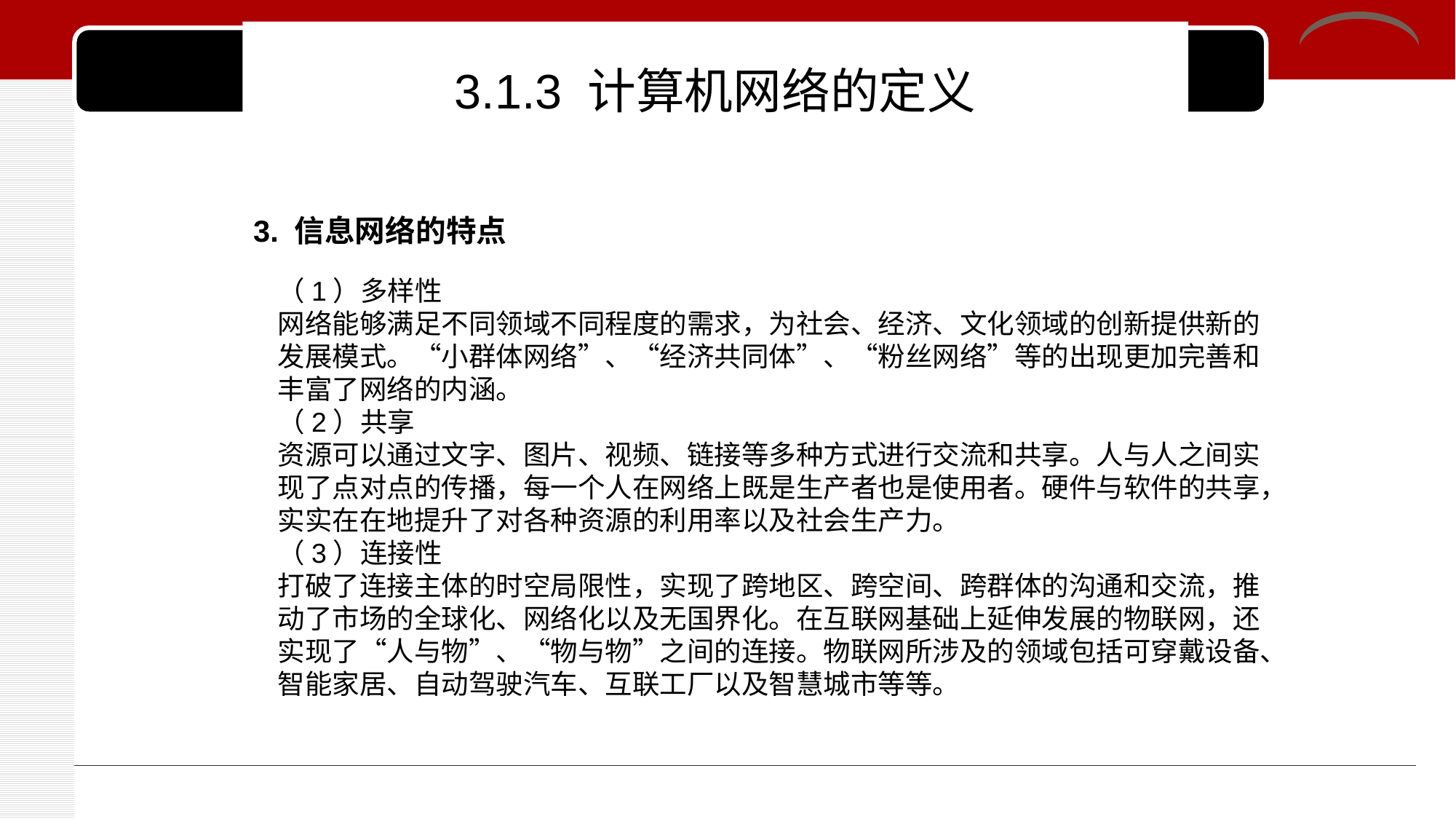

# 3.1.3 计算机网络的定义
3. 信息网络的特点
（1）多样性
网络能够满足不同领域不同程度的需求，为社会、经济、文化领域的创新提供新的发展模式。“小群体网络”、“经济共同体”、“粉丝网络”等的出现更加完善和丰富了网络的内涵。
（2）共享
资源可以通过文字、图片、视频、链接等多种方式进行交流和共享。人与人之间实现了点对点的传播，每一个人在网络上既是生产者也是使用者。硬件与软件的共享，实实在在地提升了对各种资源的利用率以及社会生产力。
（3）连接性
打破了连接主体的时空局限性，实现了跨地区、跨空间、跨群体的沟通和交流，推动了市场的全球化、网络化以及无国界化。在互联网基础上延伸发展的物联网，还实现了“人与物”、“物与物”之间的连接。物联网所涉及的领域包括可穿戴设备、智能家居、自动驾驶汽车、互联工厂以及智慧城市等等。